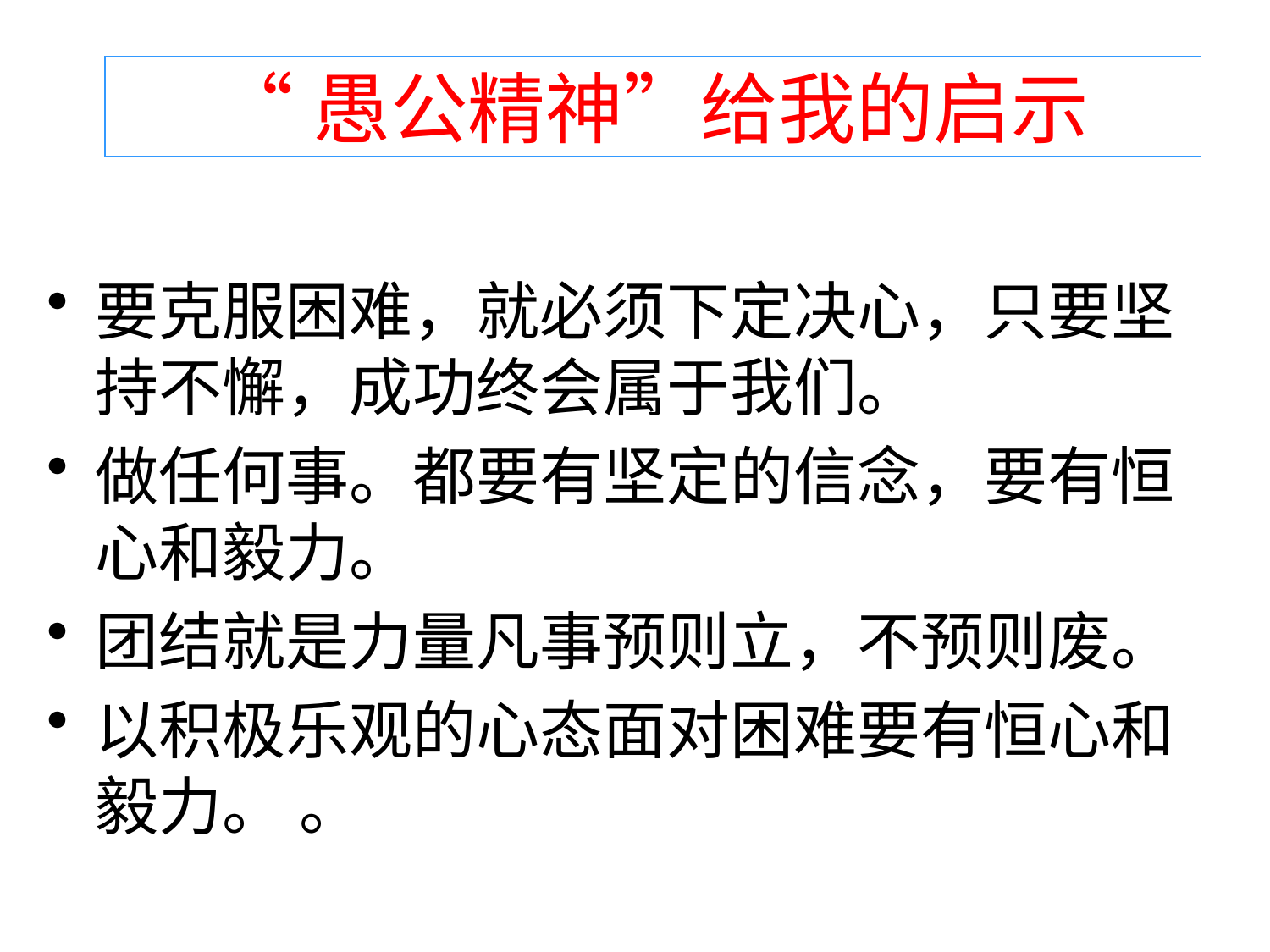

# “愚公精神”给我的启示
要克服困难，就必须下定决心，只要坚持不懈，成功终会属于我们。
做任何事。都要有坚定的信念，要有恒心和毅力。
团结就是力量凡事预则立，不预则废。
以积极乐观的心态面对困难要有恒心和毅力。 。